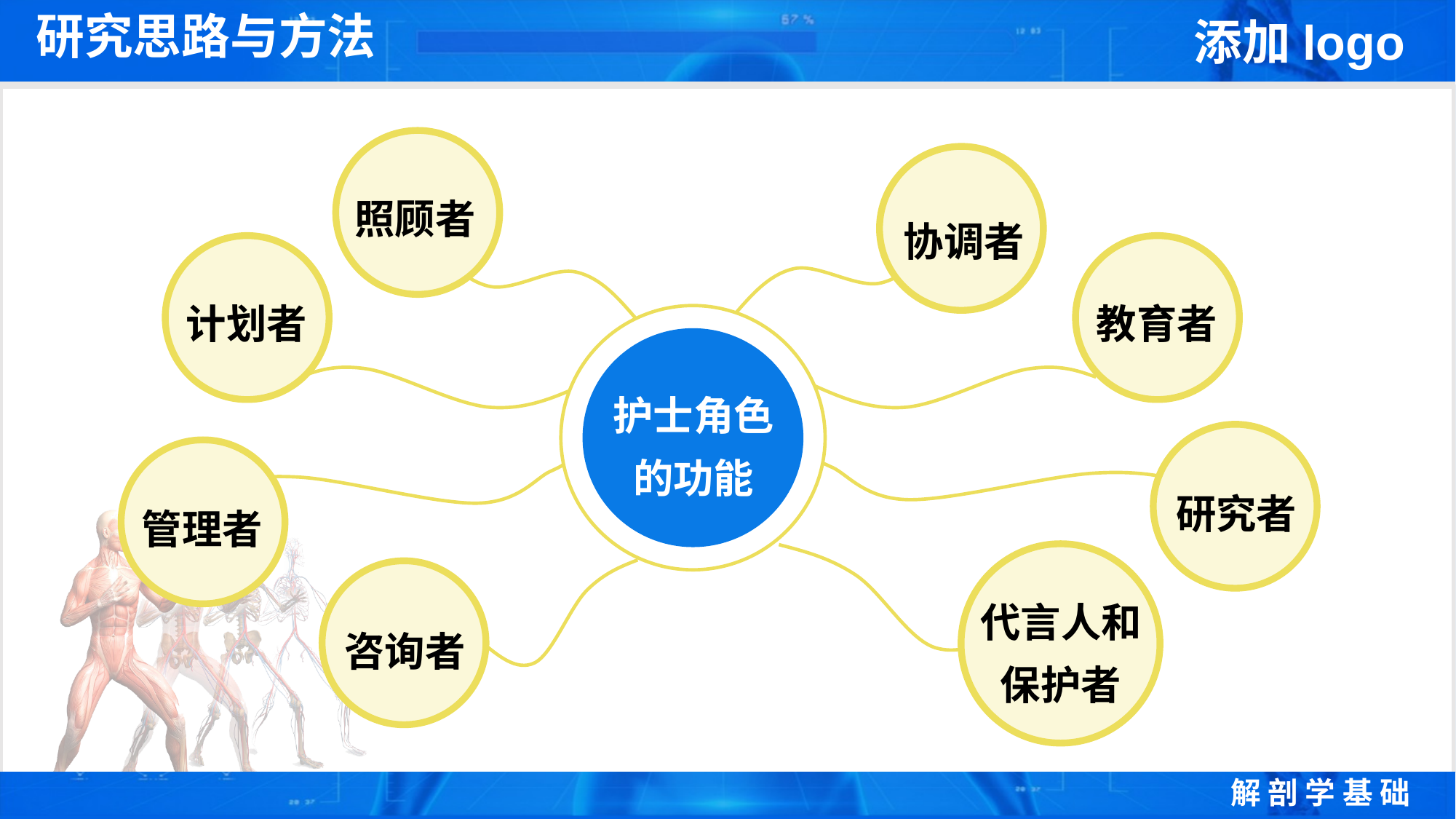

研究思路与方法

照顾者
协调者

计划者
教育者

护士角色的功能

研究者
管理者

代言人和保护者
咨询者